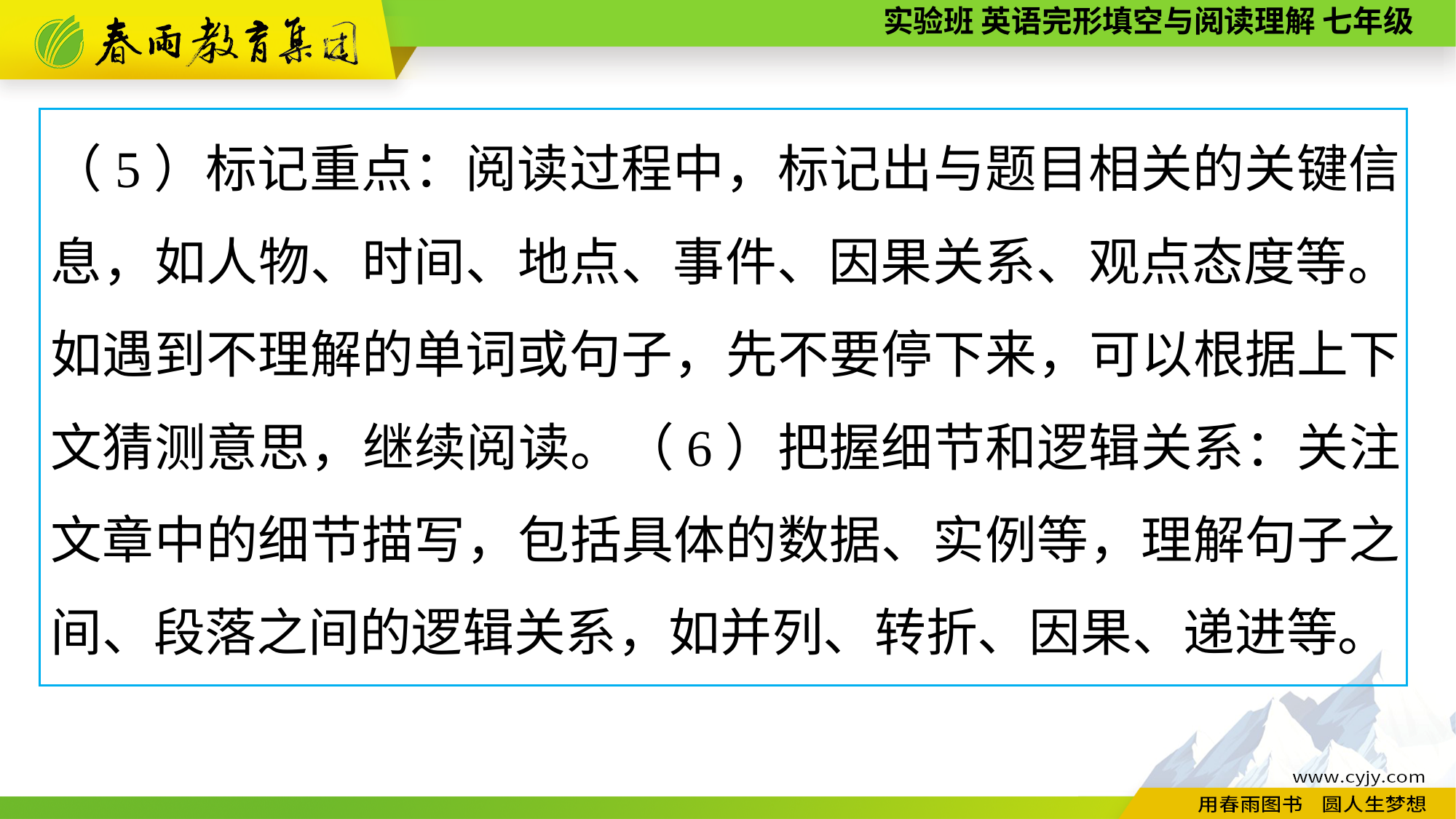

（5）标记重点：阅读过程中，标记出与题目相关的关键信息，如人物、时间、地点、事件、因果关系、观点态度等。如遇到不理解的单词或句子，先不要停下来，可以根据上下文猜测意思，继续阅读。（6）把握细节和逻辑关系：关注文章中的细节描写，包括具体的数据、实例等，理解句子之间、段落之间的逻辑关系，如并列、转折、因果、递进等。